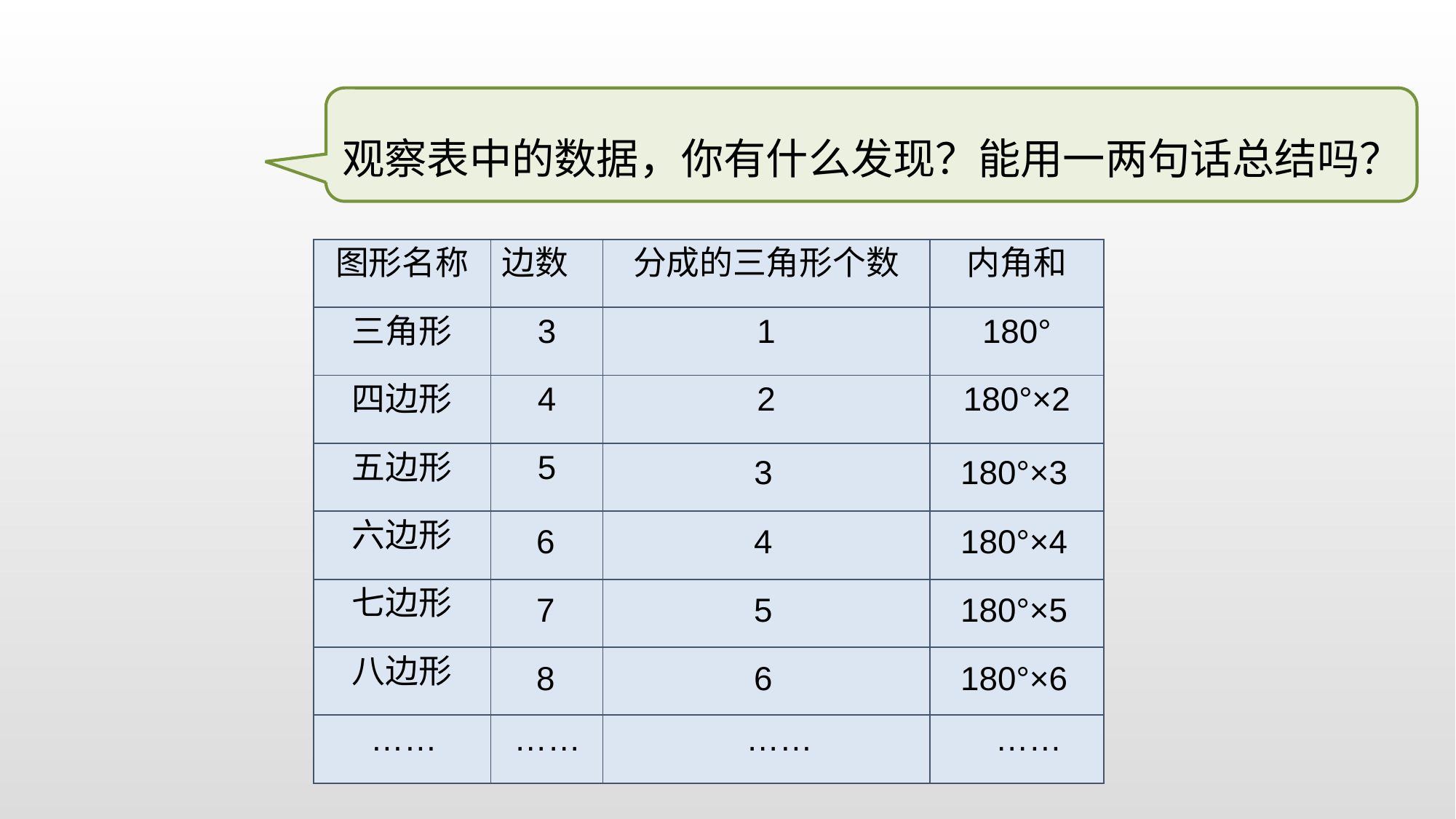

观察表中的数据，你有什么发现？能用一两句话总结吗？
| 图形名称 | 边数 | 分成的三角形个数 | 内角和 |
| --- | --- | --- | --- |
| 三角形 | 3 | 1 | 180° |
| 四边形 | 4 | 2 | 180°×2 |
| 五边形 | 5 |  |  |
| 六边形 |  |  |  |
| 七边形 |  |  |  |
| 八边形 |  |  |  |
|  |  |  |  |
3
180°×3
6
4
180°×4
7
5
180°×5
8
6
180°×6
……
……
……
……